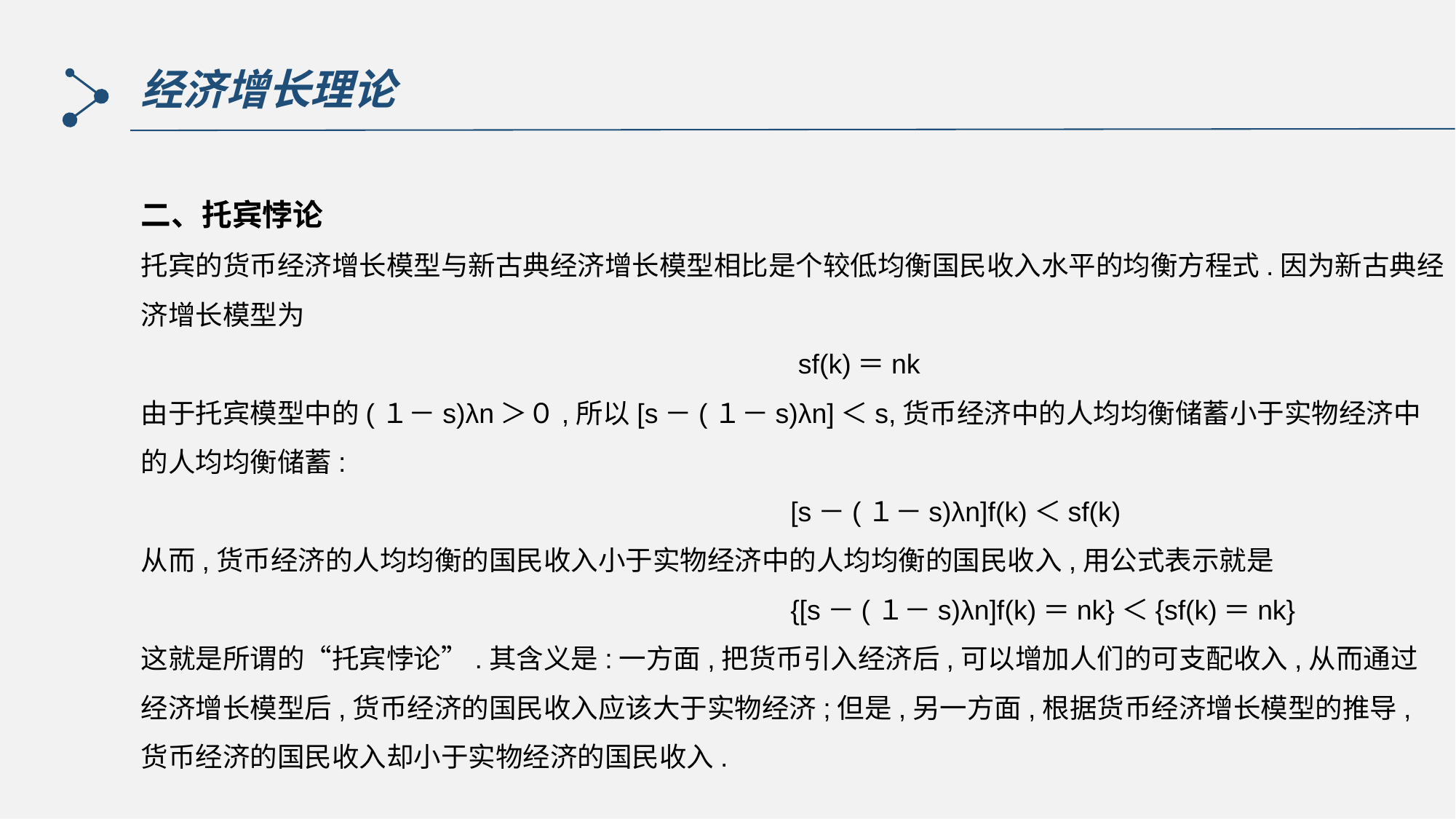

经济增长理论
二、托宾悖论
托宾的货币经济增长模型与新古典经济增长模型相比是个较低均衡国民收入水平的均衡方程式.因为新古典经济增长模型为
                                                                                      sf(k)＝nk
由于托宾模型中的(１－s)λn＞０,所以[s－(１－s)λn]＜s,货币经济中的人均均衡储蓄小于实物经济中的人均均衡储蓄:
                                                                                     [s－(１－s)λn]f(k)＜sf(k)
从而,货币经济的人均均衡的国民收入小于实物经济中的人均均衡的国民收入,用公式表示就是
                                                                                     {[s－(１－s)λn]f(k)＝nk}＜{sf(k)＝nk}
这就是所谓的“托宾悖论”.其含义是:一方面,把货币引入经济后,可以增加人们的可支配收入,从而通过经济增长模型后,货币经济的国民收入应该大于实物经济;但是,另一方面,根据货币经济增长模型的推导,货币经济的国民收入却小于实物经济的国民收入.